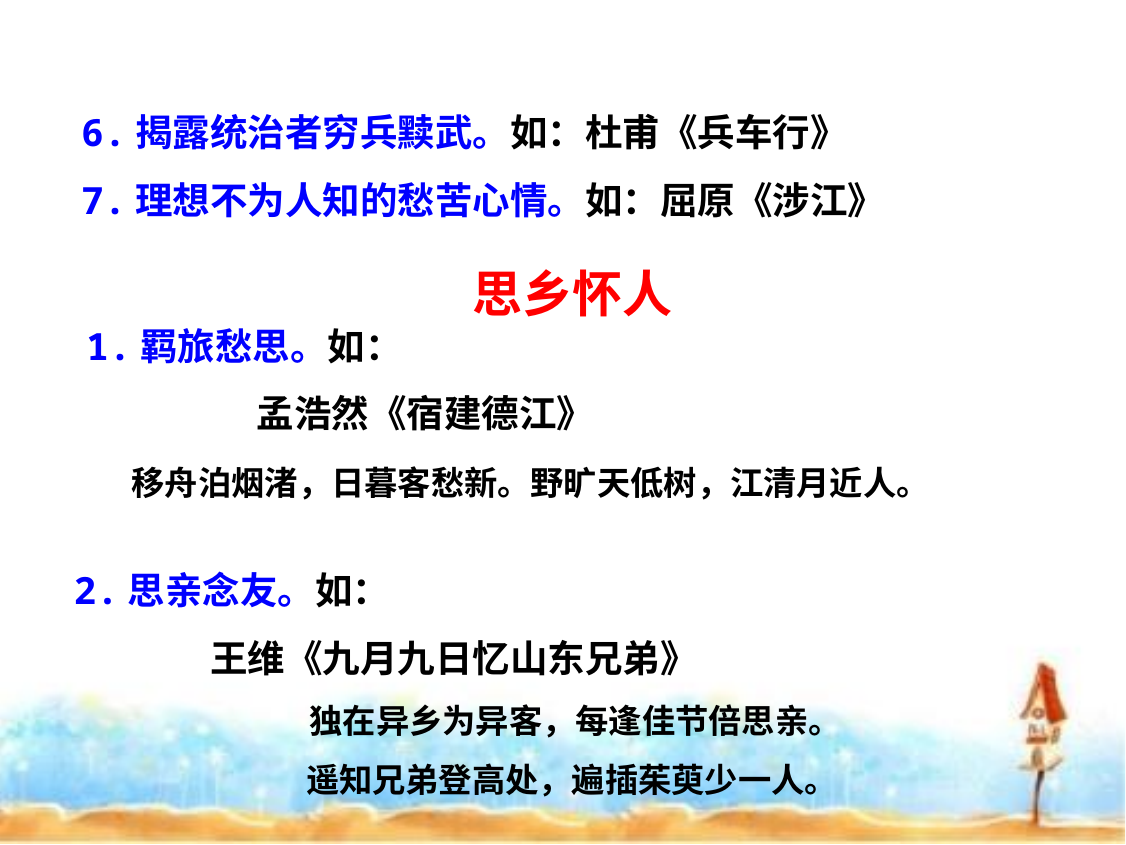

6.揭露统治者穷兵黩武。如：杜甫《兵车行》
7.理想不为人知的愁苦心情。如：屈原《涉江》
思乡怀人
1.羁旅愁思。如：
                   孟浩然《宿建德江》
     移舟泊烟渚，日暮客愁新。野旷天低树，江清月近人。
2.思亲念友。如：
               王维《九月九日忆山东兄弟》
      独在异乡为异客，每逢佳节倍思亲。
     遥知兄弟登高处，遍插茱萸少一人。